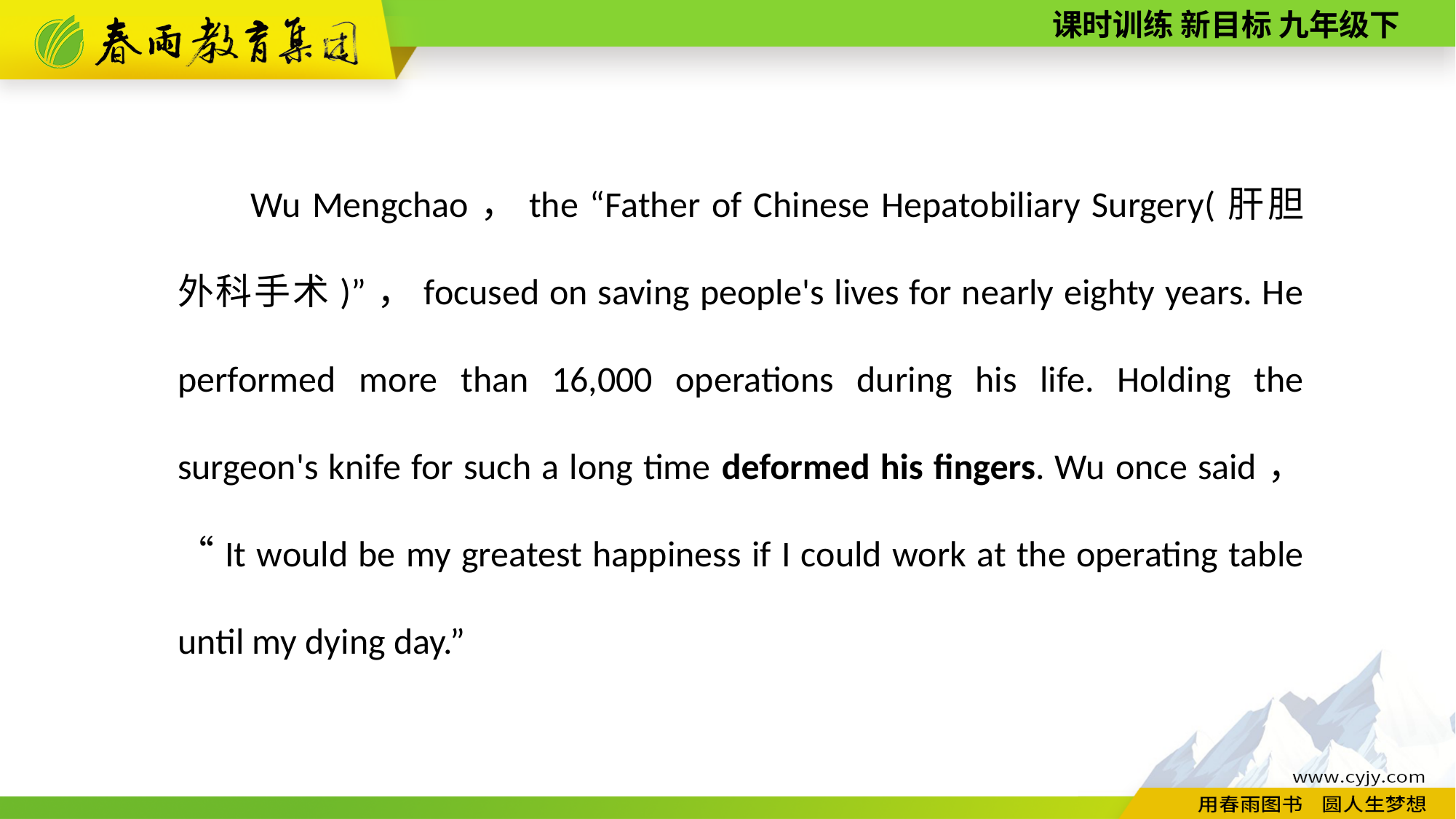

Wu Mengchao，the “Father of Chinese Hepatobiliary Surgery(肝胆外科手术)”，focused on saving people's lives for nearly eighty years. He performed more than 16,000 operations during his life. Holding the surgeon's knife for such a long time deformed his fingers. Wu once said，“It would be my greatest happiness if I could work at the operating table until my dying day.”